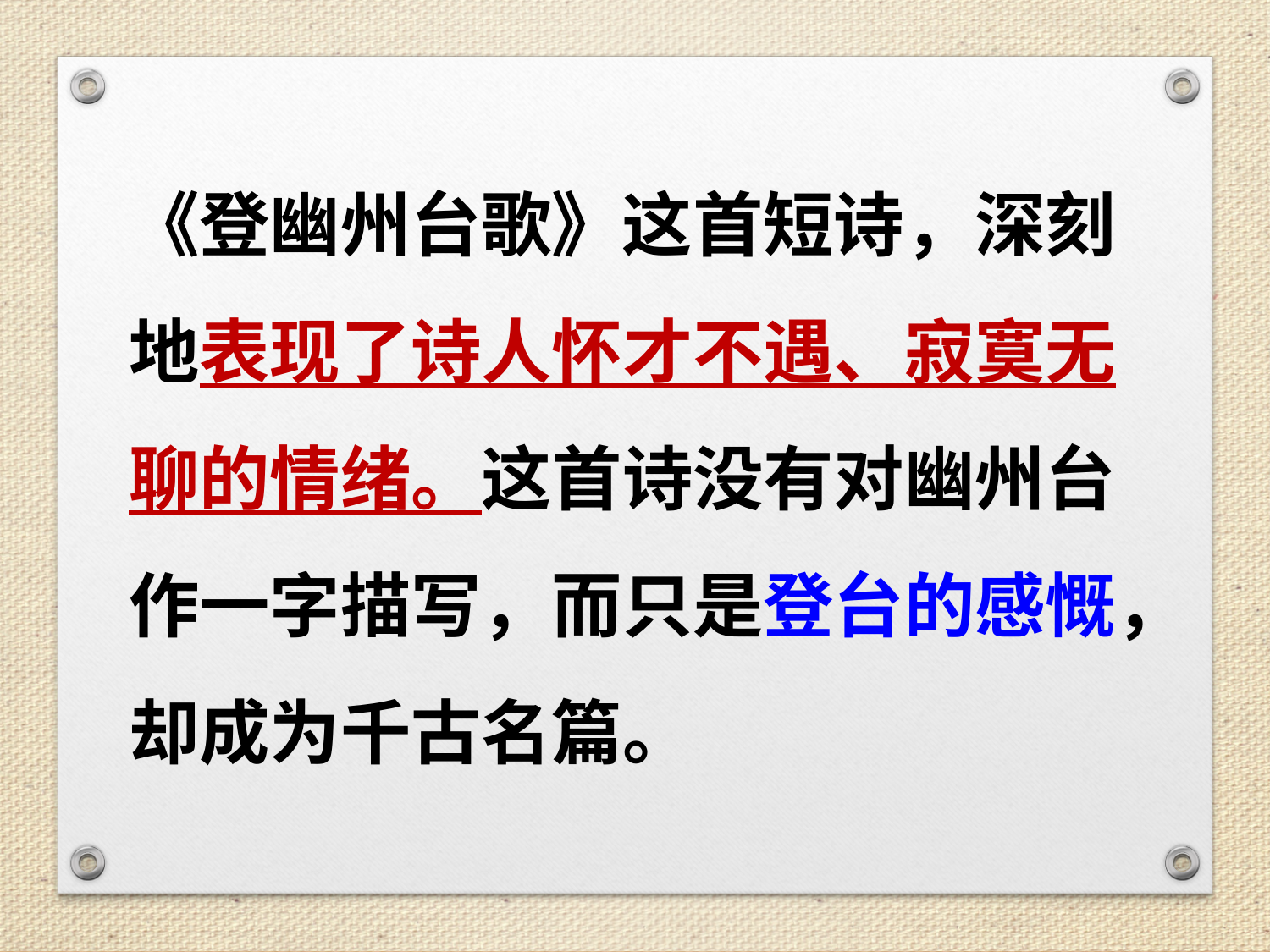

《登幽州台歌》这首短诗，深刻地表现了诗人怀才不遇、寂寞无聊的情绪。这首诗没有对幽州台作一字描写，而只是登台的感慨，却成为千古名篇。